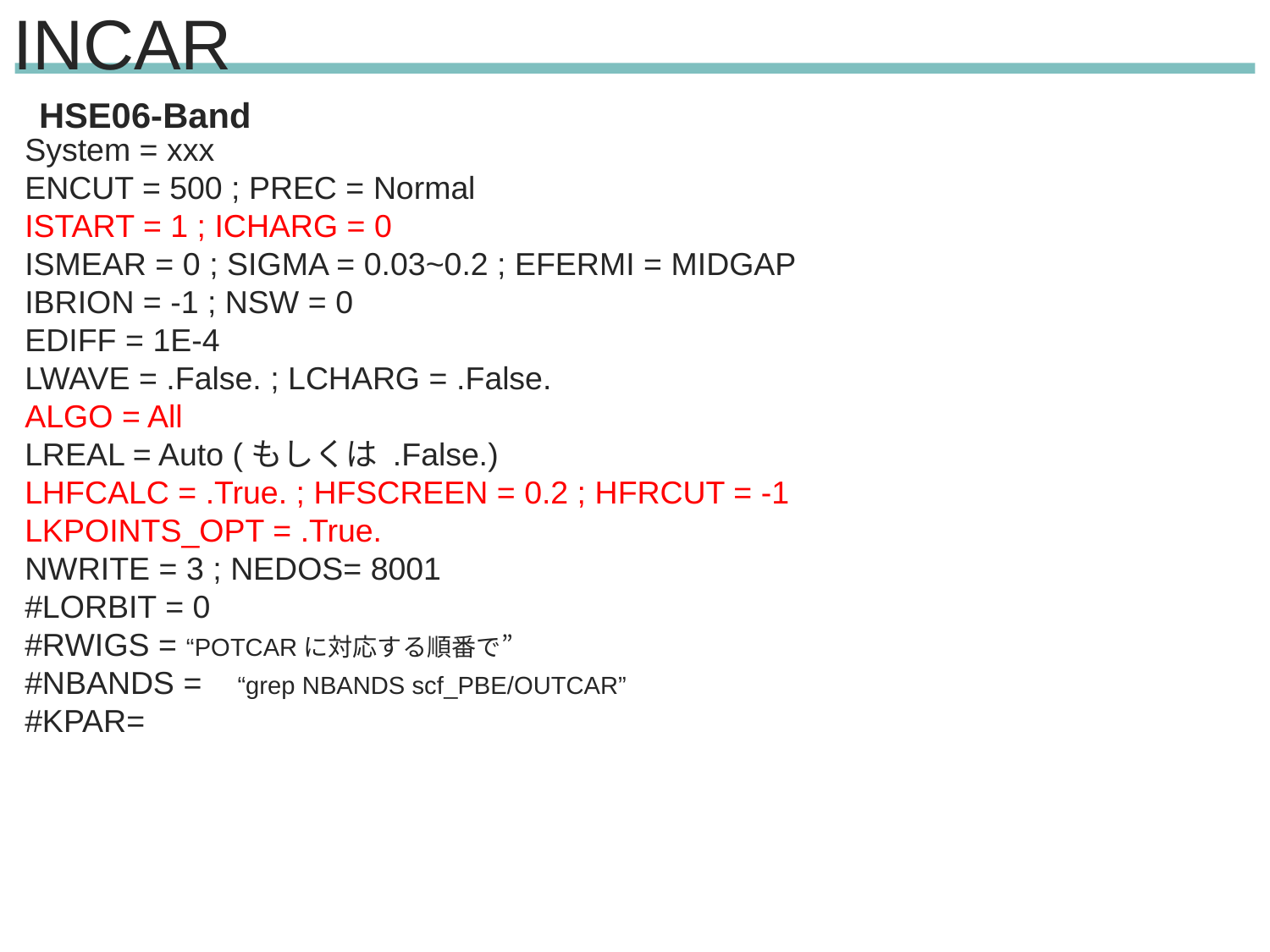

# INCAR
HSE06-Band
System = xxx
ENCUT = 500 ; PREC = Normal
ISTART = 1 ; ICHARG = 0
ISMEAR = 0 ; SIGMA = 0.03~0.2 ; EFERMI = MIDGAP
IBRION = -1 ; NSW = 0
EDIFF = 1E-4
LWAVE = .False. ; LCHARG = .False.
ALGO = All
LREAL = Auto (もしくは .False.)
LHFCALC = .True. ; HFSCREEN = 0.2 ; HFRCUT = -1
LKPOINTS_OPT = .True.
NWRITE = 3 ; NEDOS= 8001
#LORBIT = 0
#RWIGS = “POTCARに対応する順番で”
#NBANDS =    “grep NBANDS scf_PBE/OUTCAR”
#KPAR=